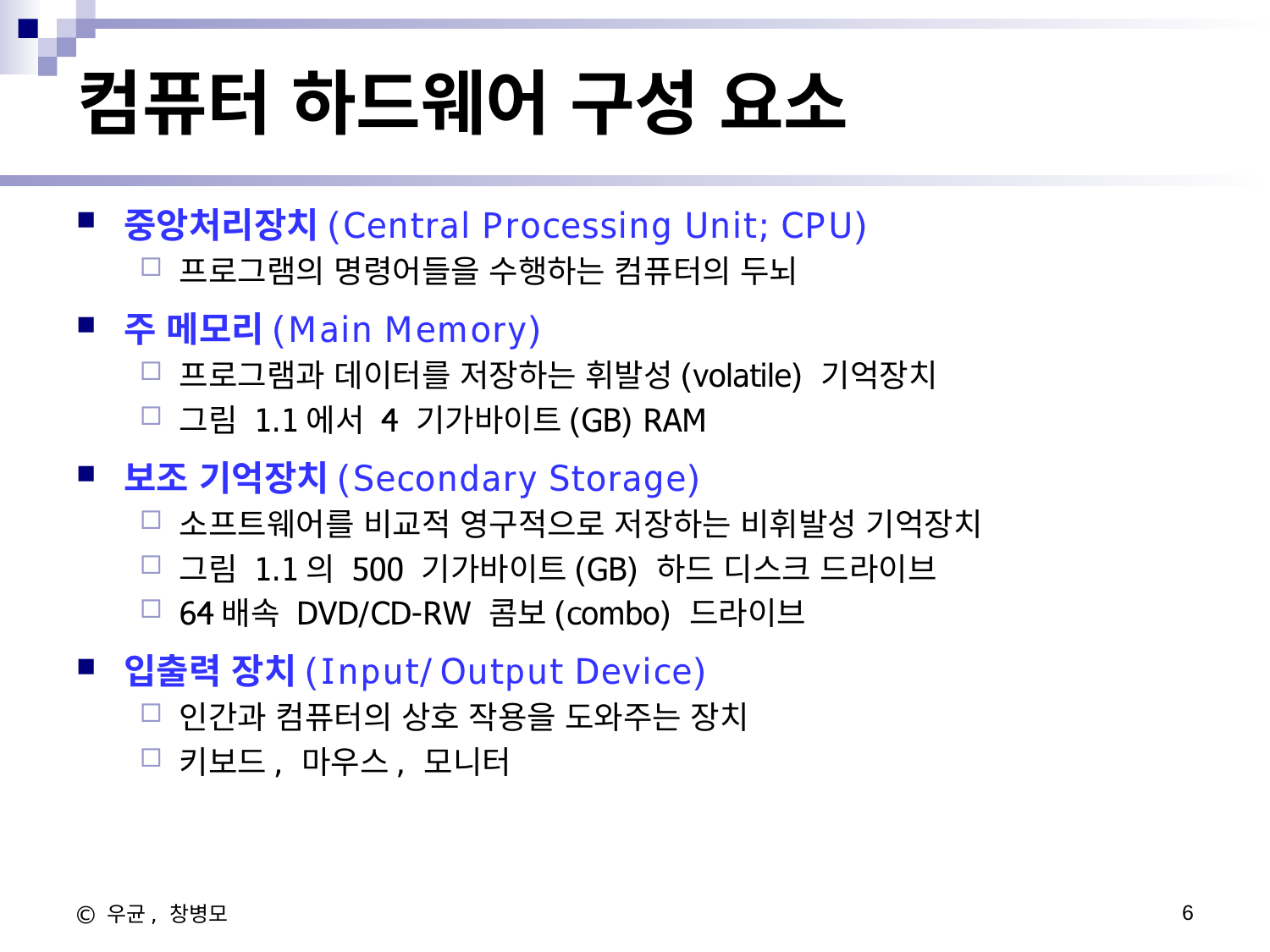

# 컴퓨터 하드웨어 구성 요소
중앙처리장치(Central Processing Unit; CPU)
프로그램의 명령어들을 수행하는 컴퓨터의 두뇌
주 메모리(Main Memory)
프로그램과 데이터를 저장하는 휘발성(volatile) 기억장치
그림 1.1에서 4 기가바이트(GB) RAM
보조 기억장치(Secondary Storage)
소프트웨어를 비교적 영구적으로 저장하는 비휘발성 기억장치
그림 1.1의 500 기가바이트(GB) 하드 디스크 드라이브
64배속 DVD/CD-RW 콤보(combo) 드라이브
입출력 장치(Input/Output Device)
인간과 컴퓨터의 상호 작용을 도와주는 장치
키보드, 마우스, 모니터
© 우균, 창병모
6